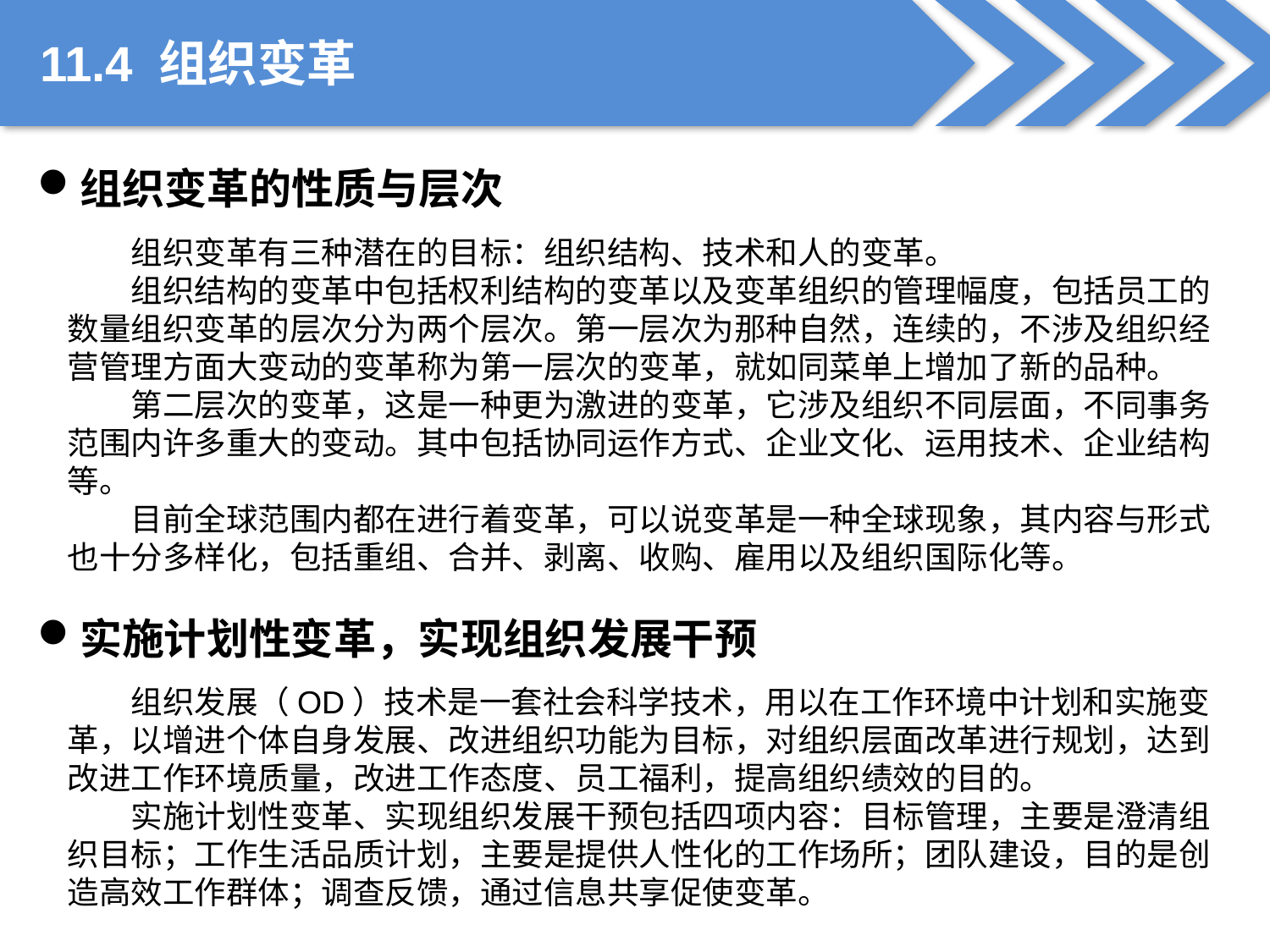

11.4 组织变革
组织变革的性质与层次
组织变革有三种潜在的目标：组织结构、技术和人的变革。
组织结构的变革中包括权利结构的变革以及变革组织的管理幅度，包括员工的数量组织变革的层次分为两个层次。第一层次为那种自然，连续的，不涉及组织经营管理方面大变动的变革称为第一层次的变革，就如同菜单上增加了新的品种。
第二层次的变革，这是一种更为激进的变革，它涉及组织不同层面，不同事务范围内许多重大的变动。其中包括协同运作方式、企业文化、运用技术、企业结构等。
目前全球范围内都在进行着变革，可以说变革是一种全球现象，其内容与形式也十分多样化，包括重组、合并、剥离、收购、雇用以及组织国际化等。
实施计划性变革，实现组织发展干预
组织发展（OD）技术是一套社会科学技术，用以在工作环境中计划和实施变革，以增进个体自身发展、改进组织功能为目标，对组织层面改革进行规划，达到改进工作环境质量，改进工作态度、员工福利，提高组织绩效的目的。
实施计划性变革、实现组织发展干预包括四项内容：目标管理，主要是澄清组织目标；工作生活品质计划，主要是提供人性化的工作场所；团队建设，目的是创造高效工作群体；调查反馈，通过信息共享促使变革。